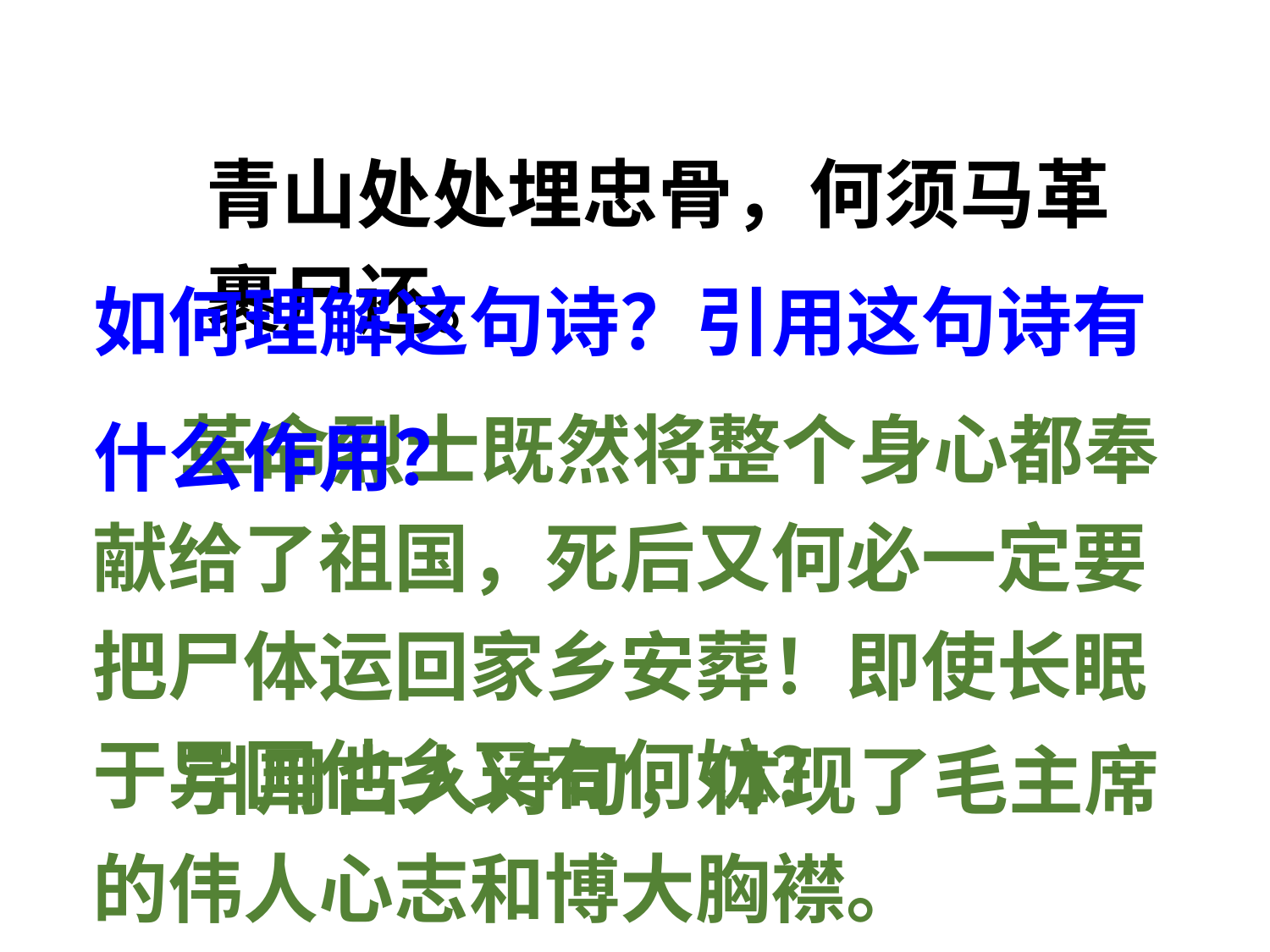

青山处处埋忠骨，何须马革裹尸还。
如何理解这句诗？引用这句诗有什么作用？
    革命烈士既然将整个身心都奉献给了祖国，死后又何必一定要把尸体运回家乡安葬！即使长眠于异国他乡又有何妨？
    引用古人诗句，体现了毛主席的伟人心志和博大胸襟。